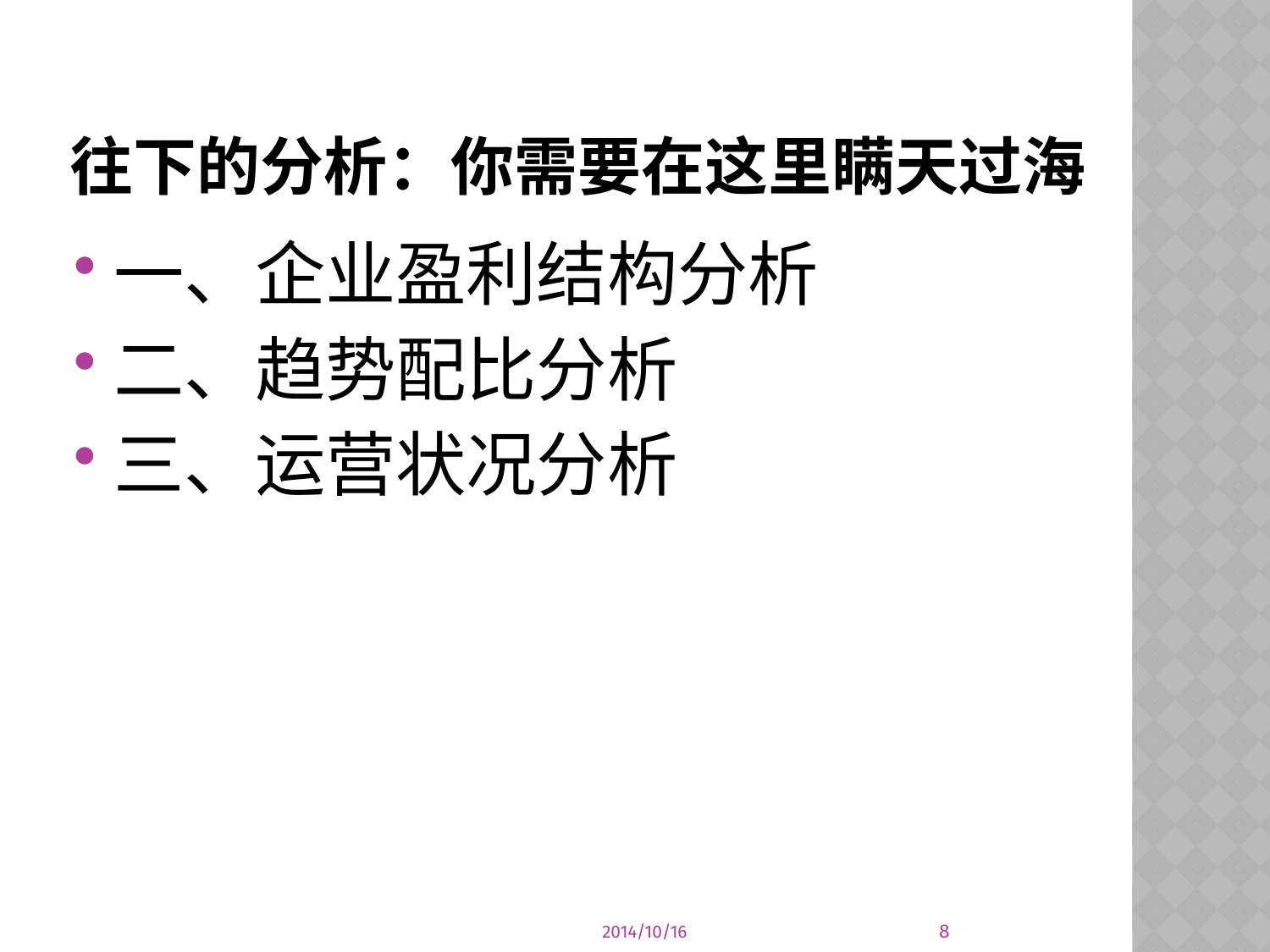

# 往下的分析：你需要在这里瞒天过海
一、企业盈利结构分析
二、趋势配比分析
三、运营状况分析
8
2014/10/16